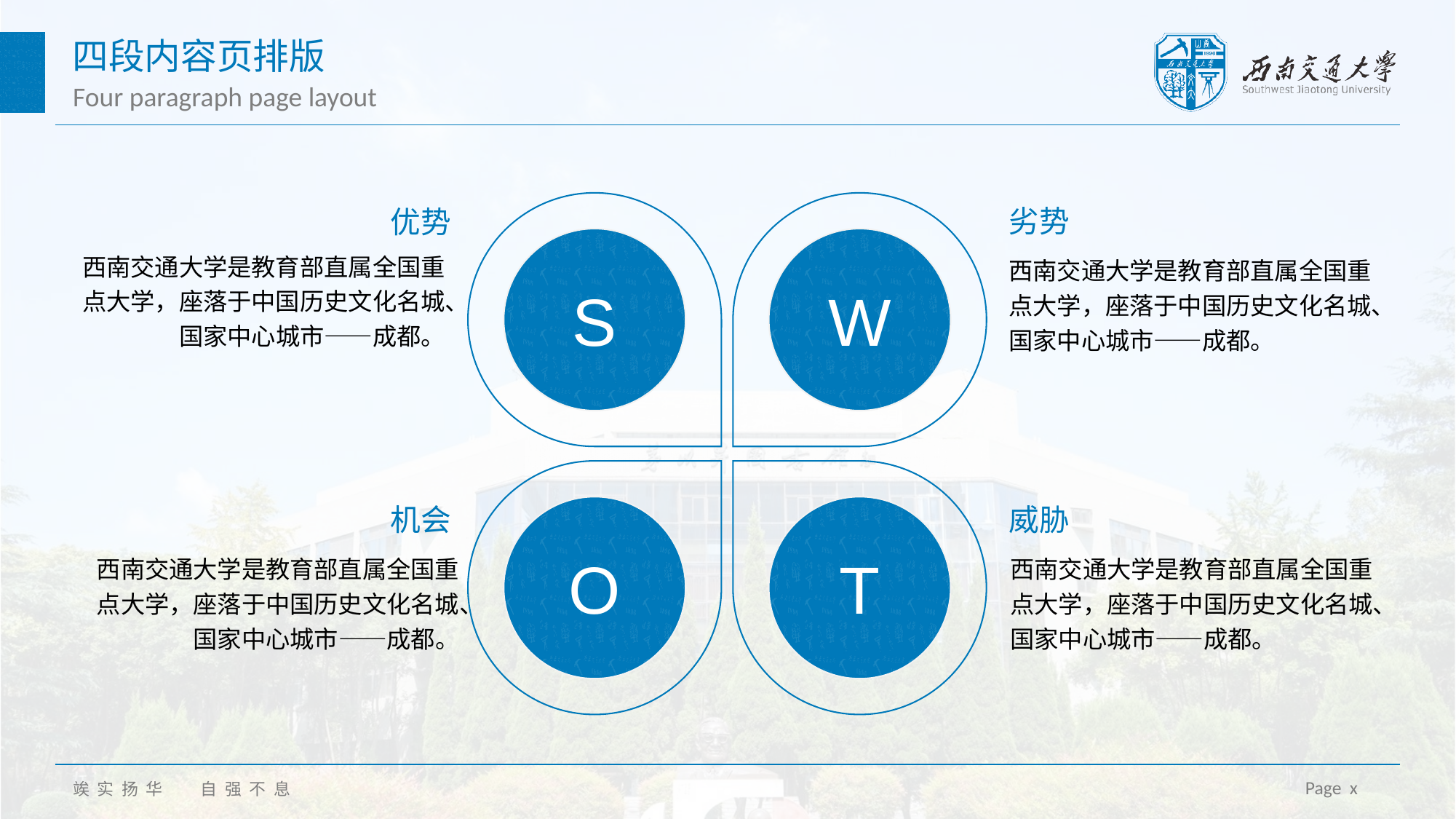

四段内容页排版
Four paragraph page layout

劣势
优势
S
W
西南交通大学是教育部直属全国重点大学，座落于中国历史文化名城、国家中心城市——成都。
西南交通大学是教育部直属全国重点大学，座落于中国历史文化名城、国家中心城市——成都。
机会
威胁
O
T
西南交通大学是教育部直属全国重点大学，座落于中国历史文化名城、国家中心城市——成都。
西南交通大学是教育部直属全国重点大学，座落于中国历史文化名城、国家中心城市——成都。
Page  x